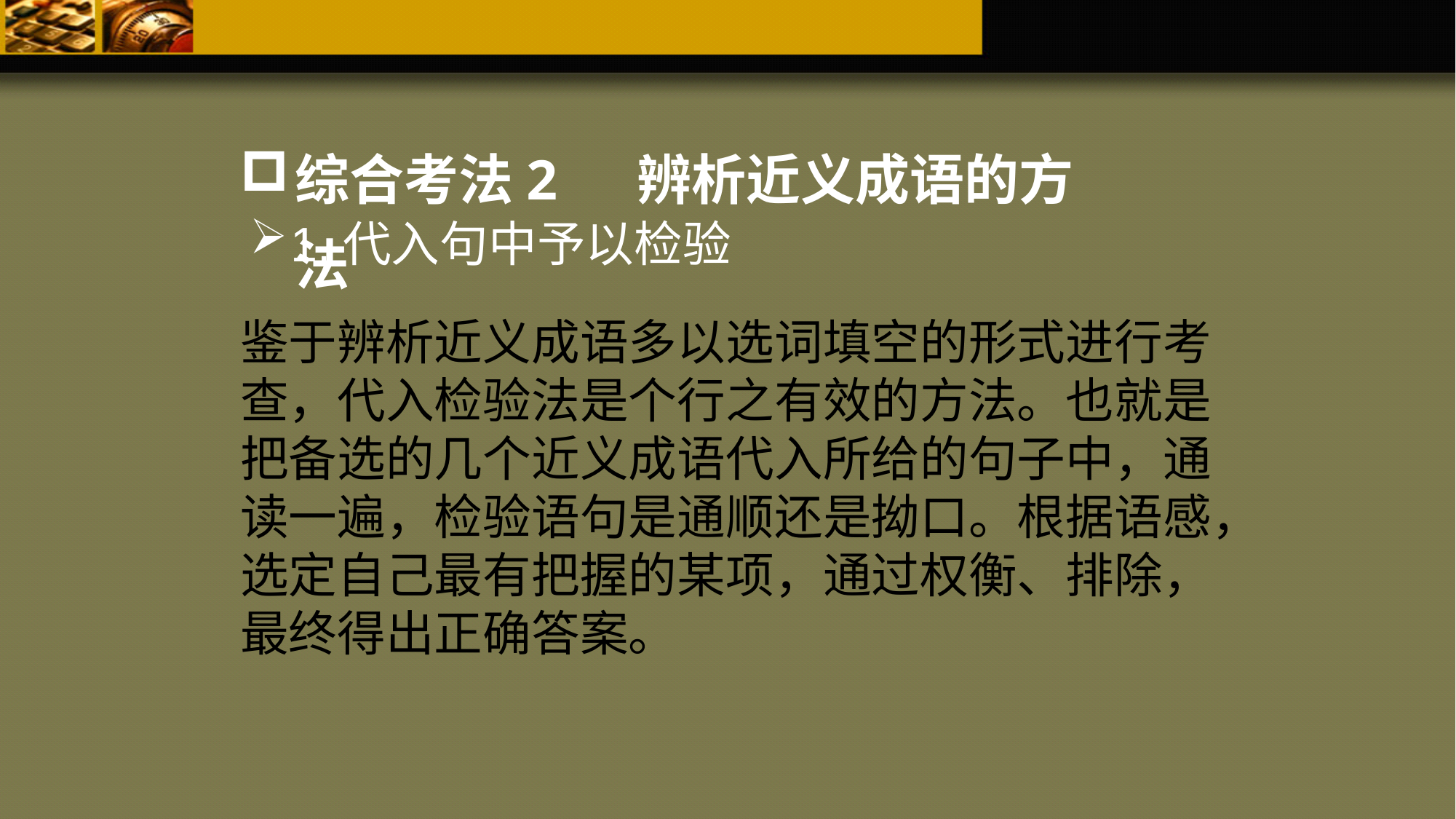

综合考法2  辨析近义成语的方法
1.代入句中予以检验
鉴于辨析近义成语多以选词填空的形式进行考查，代入检验法是个行之有效的方法。也就是把备选的几个近义成语代入所给的句子中，通读一遍，检验语句是通顺还是拗口。根据语感，选定自己最有把握的某项，通过权衡、排除，最终得出正确答案。